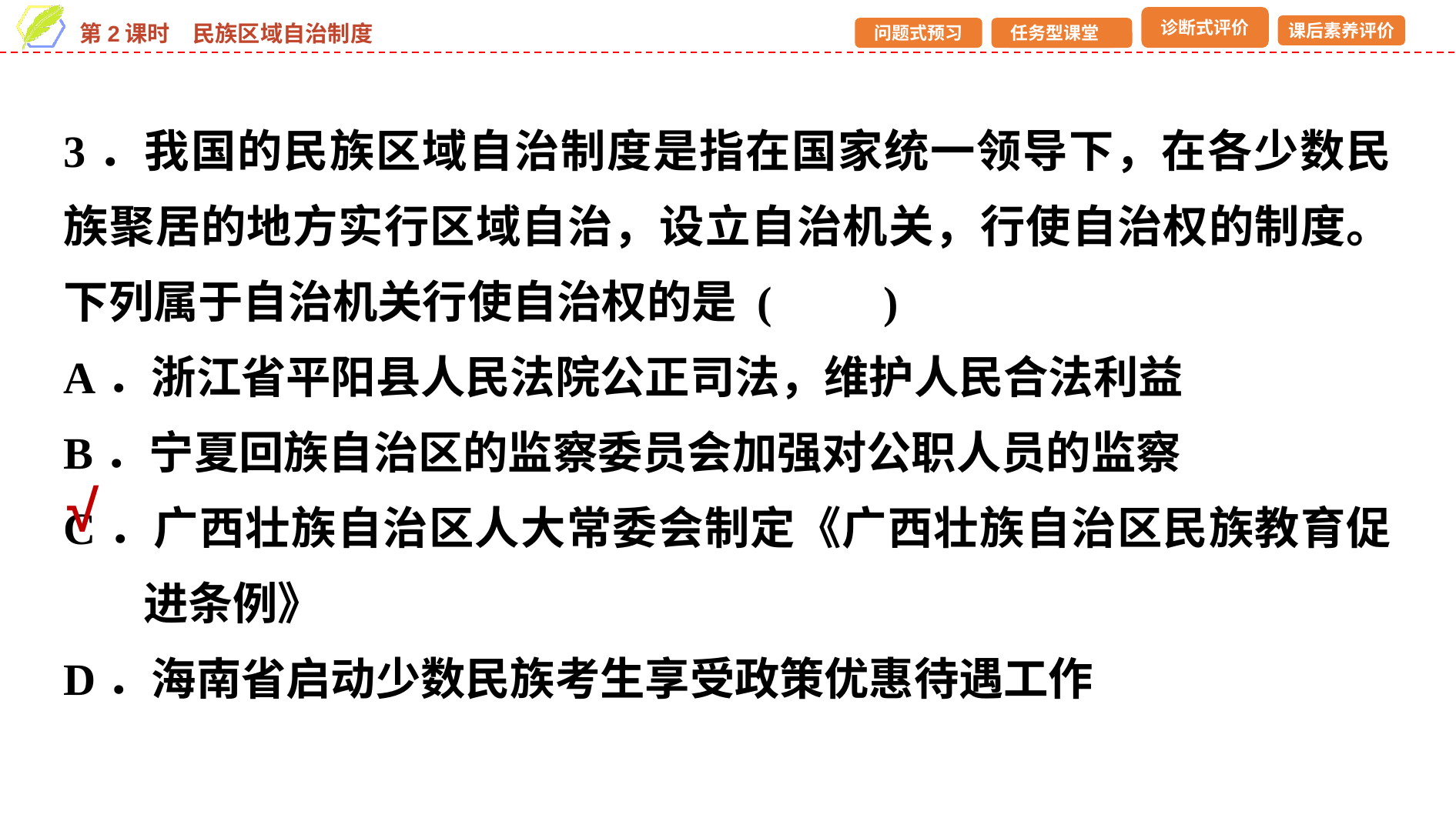

3．我国的民族区域自治制度是指在国家统一领导下，在各少数民族聚居的地方实行区域自治，设立自治机关，行使自治权的制度。下列属于自治机关行使自治权的是 (　　)
A．浙江省平阳县人民法院公正司法，维护人民合法利益
B．宁夏回族自治区的监察委员会加强对公职人员的监察
C．广西壮族自治区人大常委会制定《广西壮族自治区民族教育促进条例》
D．海南省启动少数民族考生享受政策优惠待遇工作
√